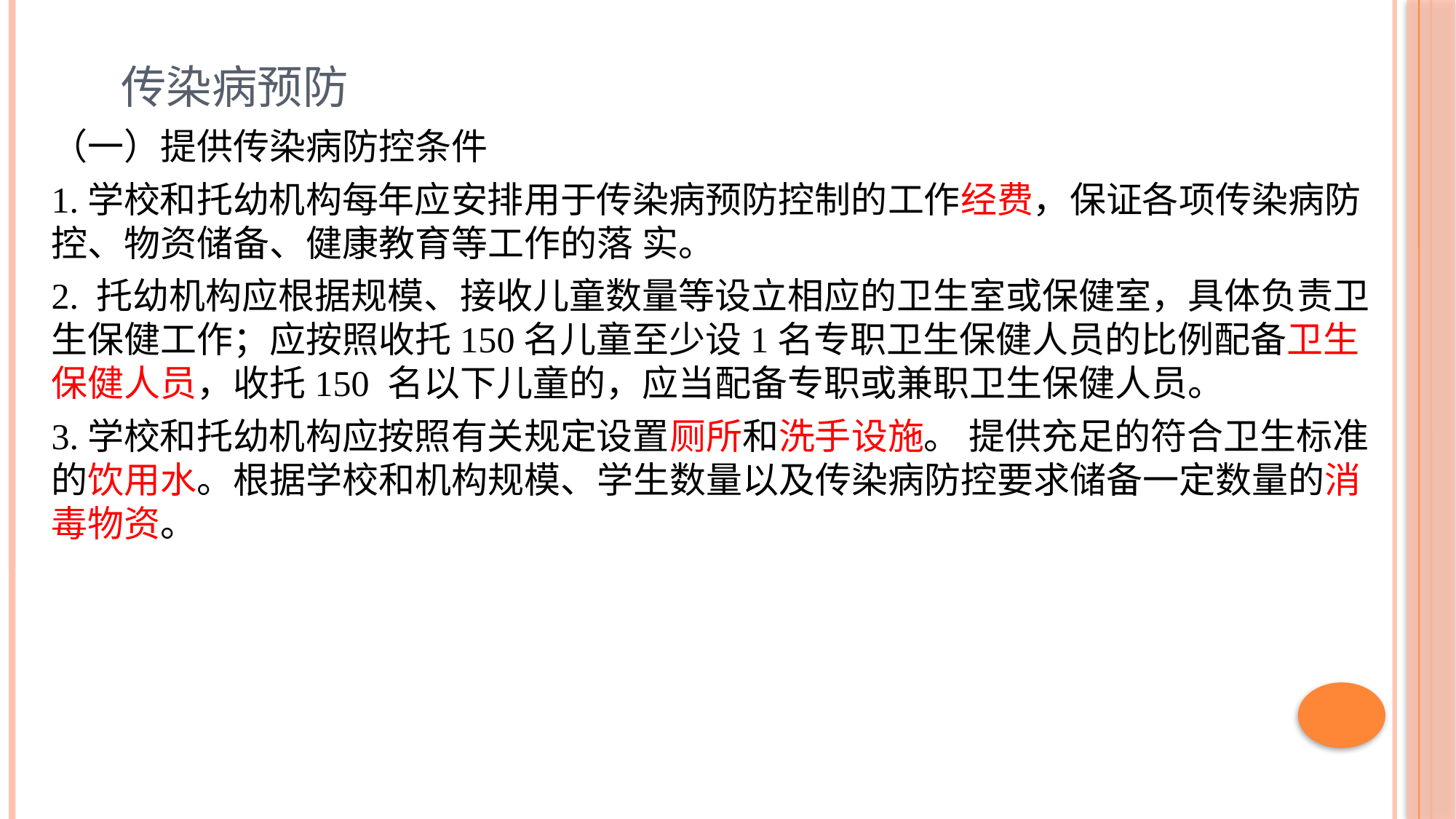

# 传染病预防
（一）提供传染病防控条件
1.学校和托幼机构每年应安排用于传染病预防控制的工作经费，保证各项传染病防控、物资储备、健康教育等工作的落 实。
2. 托幼机构应根据规模、接收儿童数量等设立相应的卫生室或保健室，具体负责卫生保健工作；应按照收托150名儿童至少设1名专职卫生保健人员的比例配备卫生保健人员，收托150 名以下儿童的，应当配备专职或兼职卫生保健人员。
3.学校和托幼机构应按照有关规定设置厕所和洗手设施。 提供充足的符合卫生标准的饮用水。根据学校和机构规模、学生数量以及传染病防控要求储备一定数量的消毒物资。